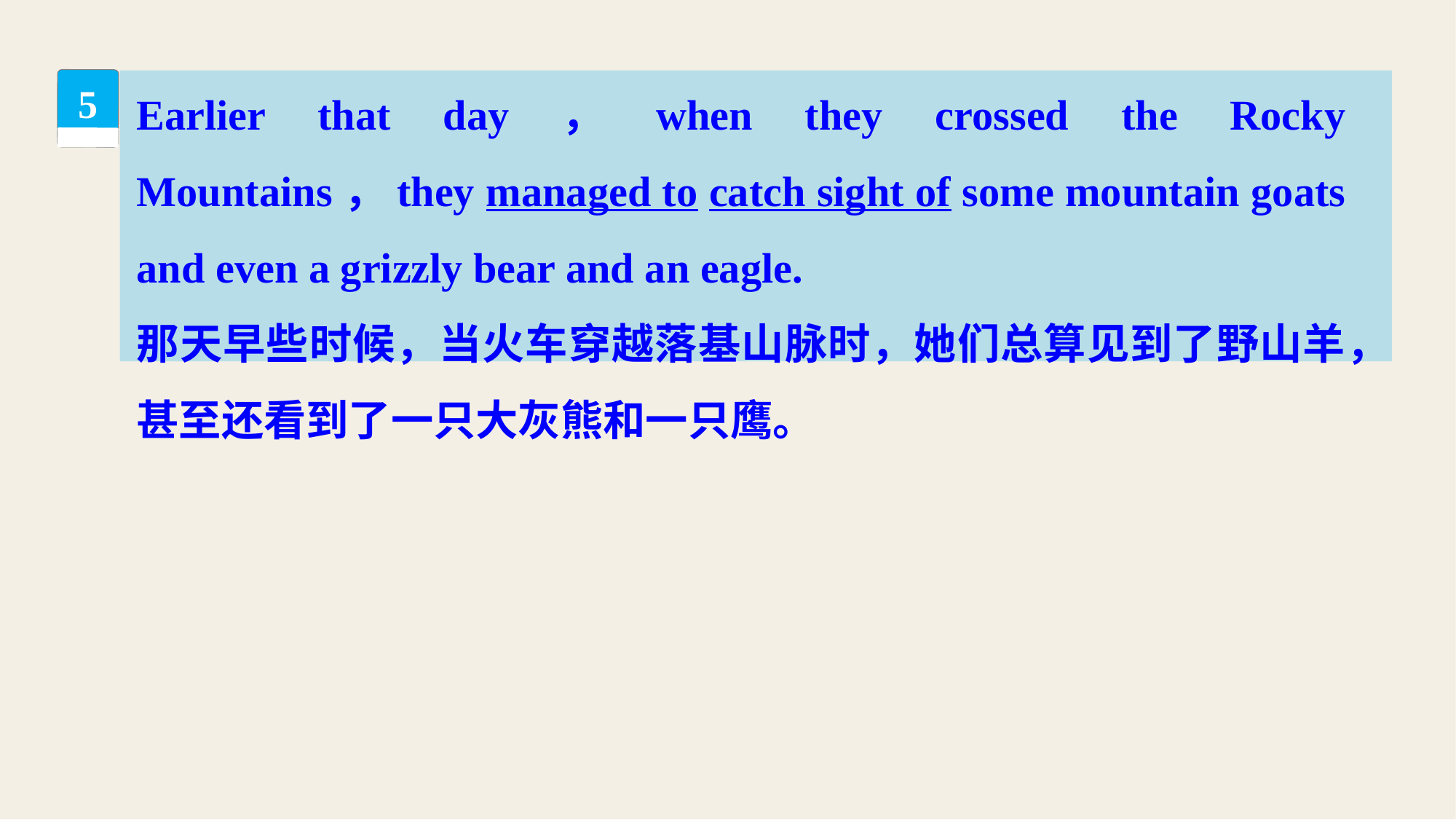

Earlier that day，when they crossed the Rocky Mountains，they managed to catch sight of some mountain goats and even a grizzly bear and an eagle.
那天早些时候，当火车穿越落基山脉时，她们总算见到了野山羊，甚至还看到了一只大灰熊和一只鹰。

5